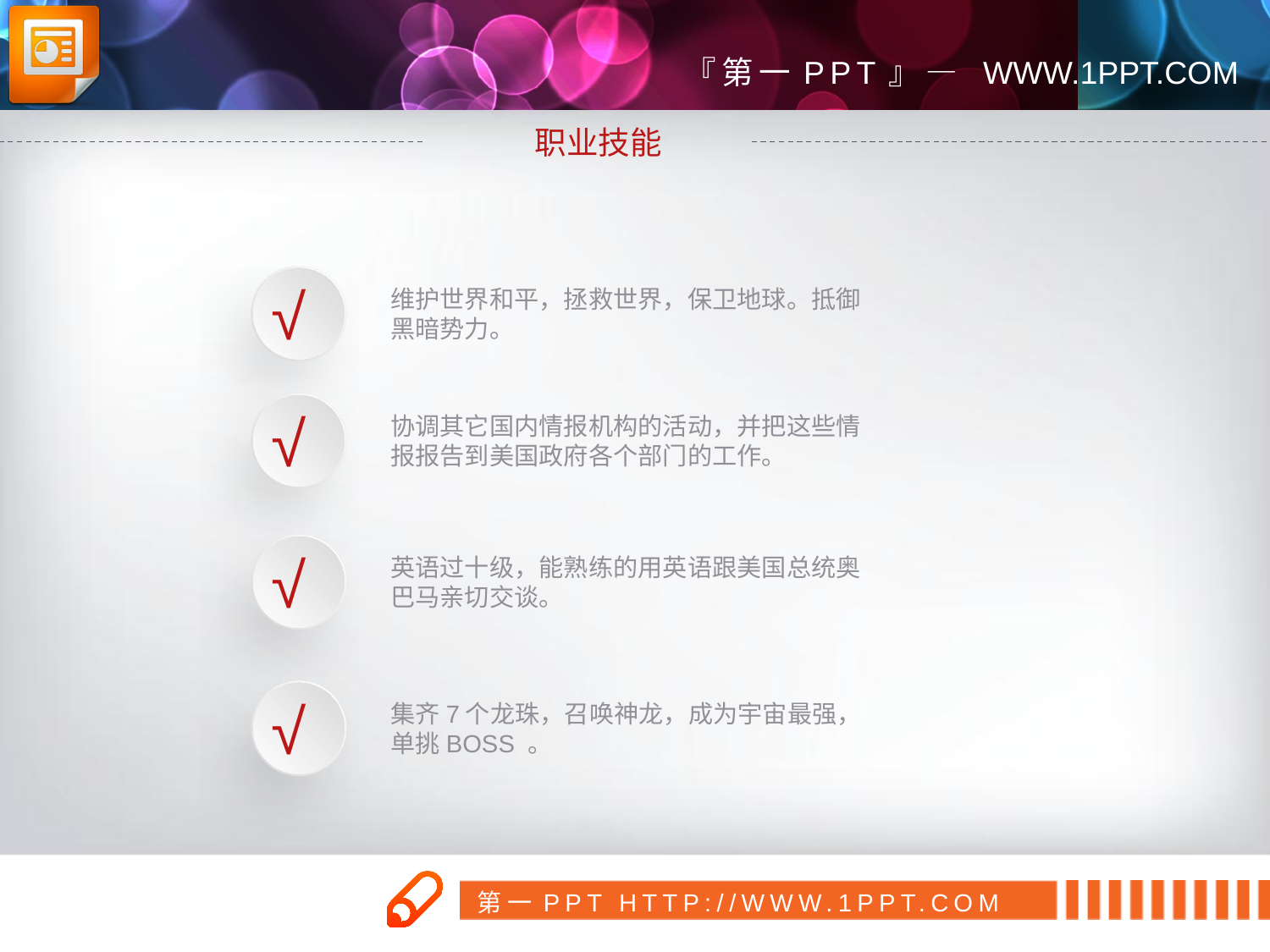

职业技能

√
维护世界和平，拯救世界，保卫地球。抵御黑暗势力。

√
协调其它国内情报机构的活动，并把这些情报报告到美国政府各个部门的工作。

√
英语过十级，能熟练的用英语跟美国总统奥巴马亲切交谈。

√
集齐7个龙珠，召唤神龙，成为宇宙最强，单挑BOSS 。